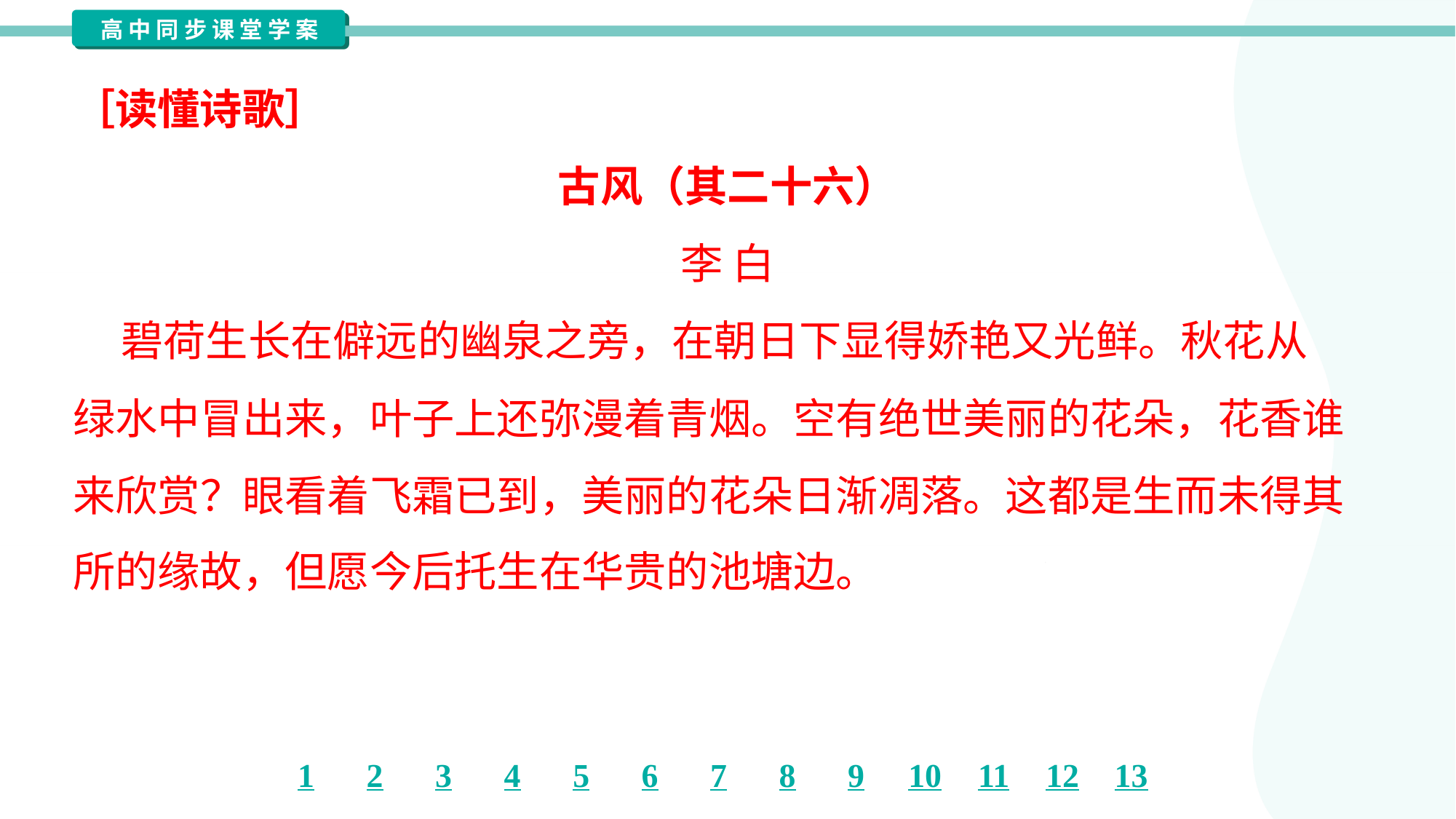

［读懂诗歌］
古风（其二十六）
李 白
    碧荷生长在僻远的幽泉之旁，在朝日下显得娇艳又光鲜。秋花从
绿水中冒出来，叶子上还弥漫着青烟。空有绝世美丽的花朵，花香谁
来欣赏？眼看着飞霜已到，美丽的花朵日渐凋落。这都是生而未得其
所的缘故，但愿今后托生在华贵的池塘边。